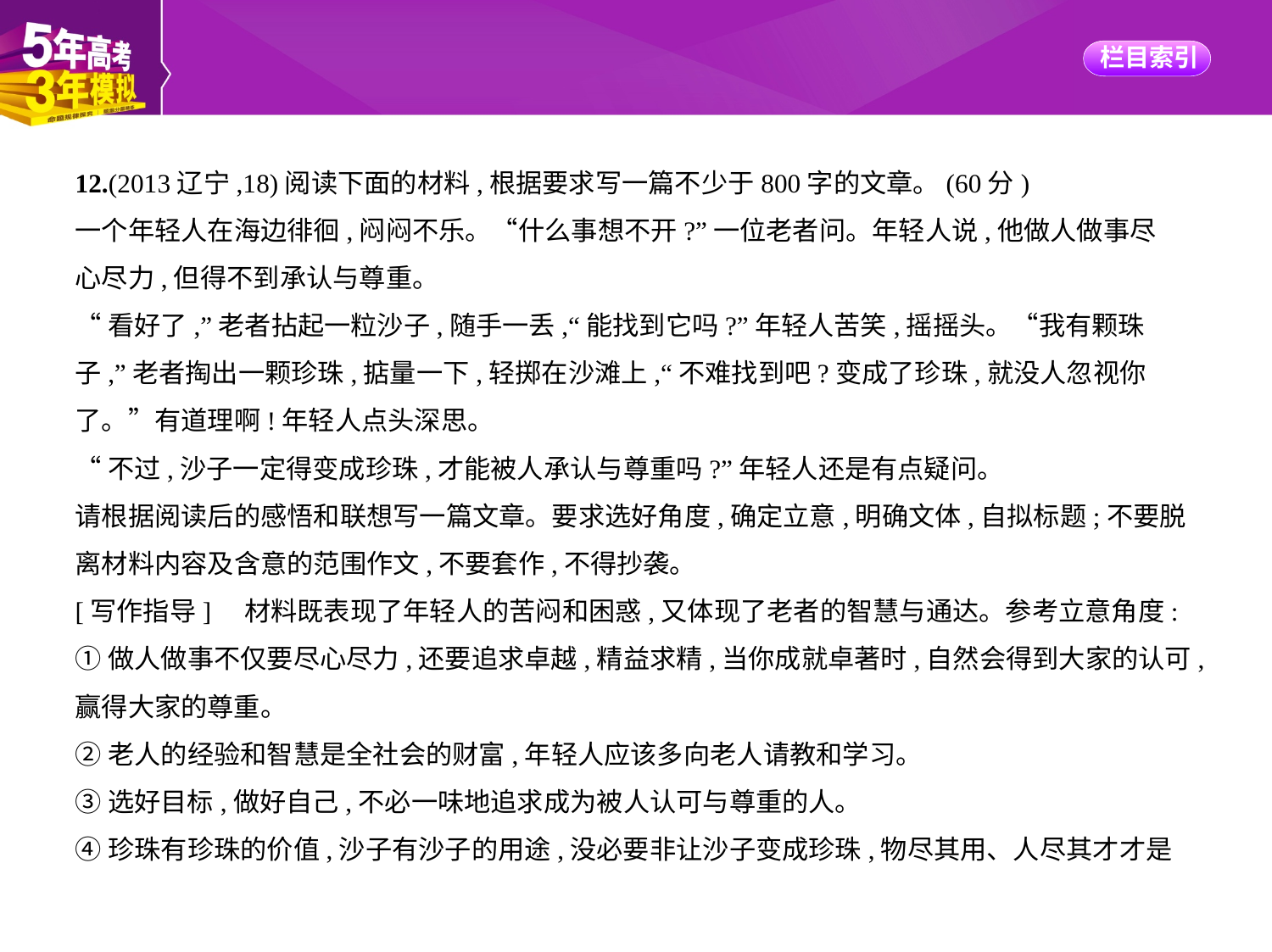

12.(2013辽宁,18)阅读下面的材料,根据要求写一篇不少于800字的文章。(60分)
一个年轻人在海边徘徊,闷闷不乐。“什么事想不开?”一位老者问。年轻人说,他做人做事尽
心尽力,但得不到承认与尊重。
“看好了,”老者拈起一粒沙子,随手一丢,“能找到它吗?”年轻人苦笑,摇摇头。“我有颗珠
子,”老者掏出一颗珍珠,掂量一下,轻掷在沙滩上,“不难找到吧?变成了珍珠,就没人忽视你
了。”有道理啊!年轻人点头深思。
“不过,沙子一定得变成珍珠,才能被人承认与尊重吗?”年轻人还是有点疑问。
请根据阅读后的感悟和联想写一篇文章。要求选好角度,确定立意,明确文体,自拟标题;不要脱
离材料内容及含意的范围作文,不要套作,不得抄袭。
[写作指导]　材料既表现了年轻人的苦闷和困惑,又体现了老者的智慧与通达。参考立意角度:
①做人做事不仅要尽心尽力,还要追求卓越,精益求精,当你成就卓著时,自然会得到大家的认可,
赢得大家的尊重。
②老人的经验和智慧是全社会的财富,年轻人应该多向老人请教和学习。
③选好目标,做好自己,不必一味地追求成为被人认可与尊重的人。
④珍珠有珍珠的价值,沙子有沙子的用途,没必要非让沙子变成珍珠,物尽其用、人尽其才才是